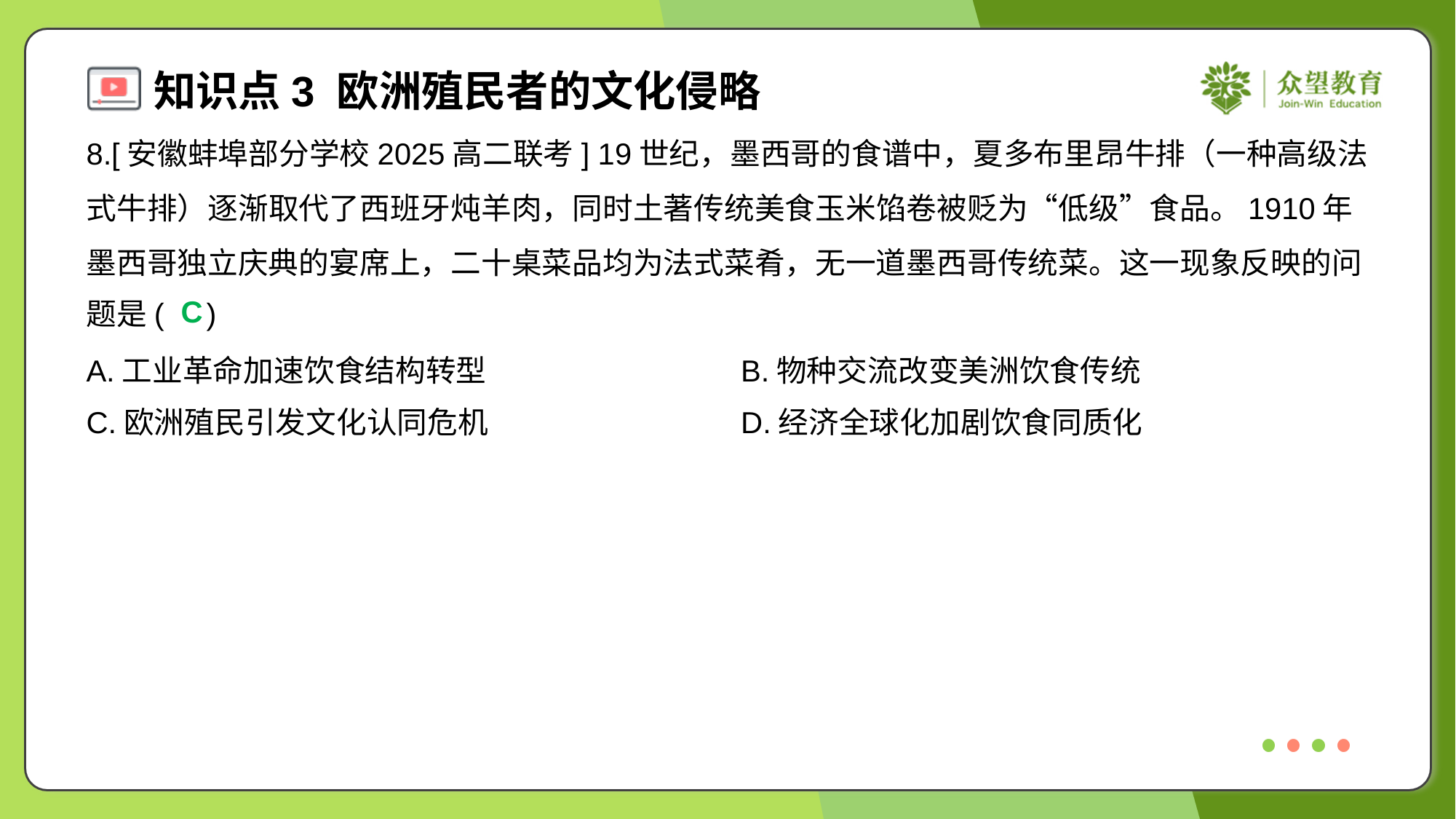

8.[安徽蚌埠部分学校2025高二联考] 19世纪，墨西哥的食谱中，夏多布里昂牛排（一种高级法
式牛排）逐渐取代了西班牙炖羊肉，同时土著传统美食玉米馅卷被贬为“低级”食品。1910年
墨西哥独立庆典的宴席上，二十桌菜品均为法式菜肴，无一道墨西哥传统菜。这一现象反映的问
题是(     )
C
A.工业革命加速饮食结构转型	B.物种交流改变美洲饮食传统
C.欧洲殖民引发文化认同危机	D.经济全球化加剧饮食同质化